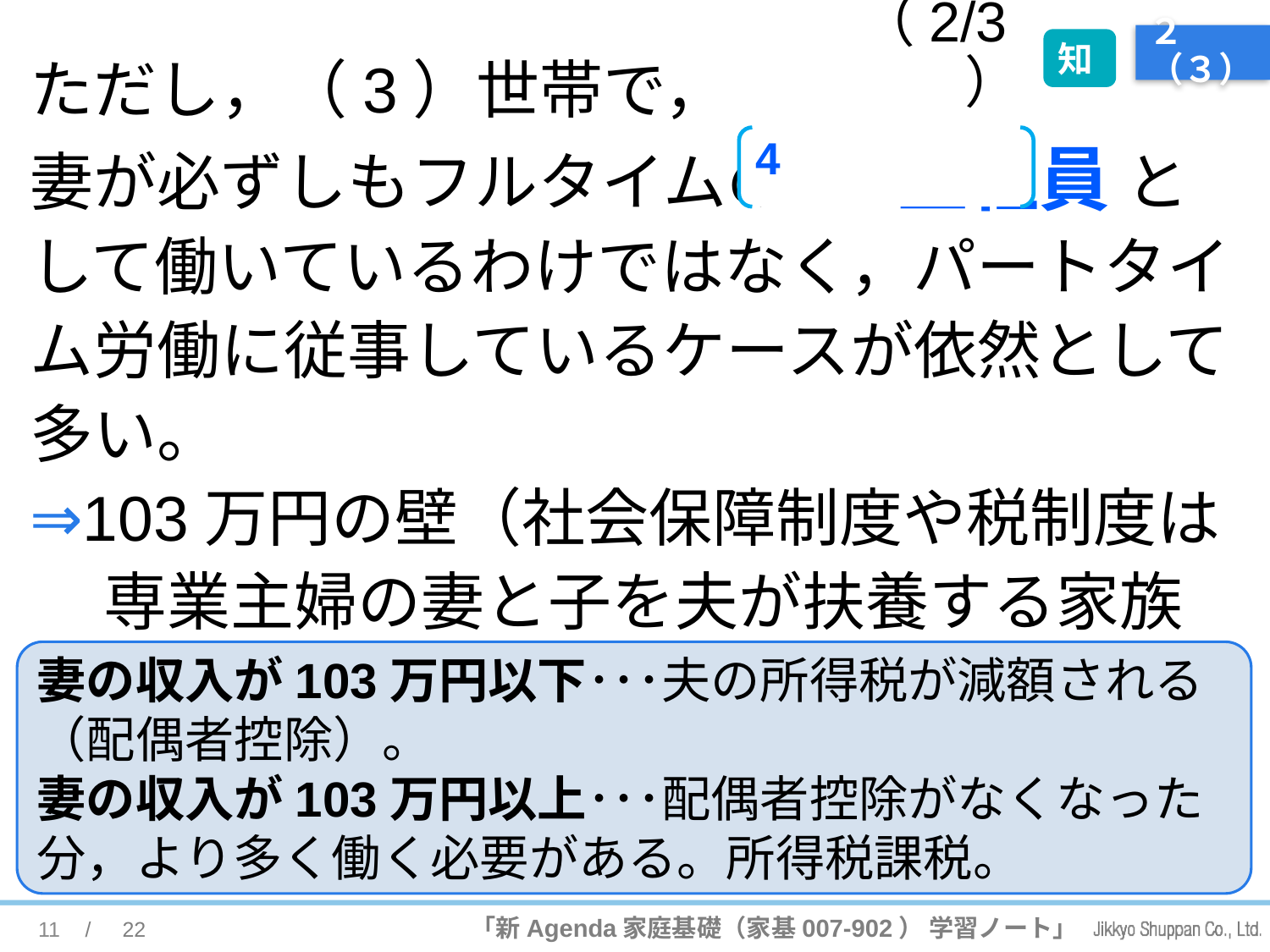

（2/3）
# ２（３）
知
ただし，（3）世帯で，
妻が必ずしもフルタイムの (4) 正社員 として働いているわけではなく，パートタイム労働に従事しているケースが依然として多い。
⇒103万円の壁（社会保障制度や税制度は専業主婦の妻と子を夫が扶養する家族を前提としている）。
4
妻の収入が103万円以下･･･夫の所得税が減額される
（配偶者控除）。
妻の収入が103万円以上･･･配偶者控除がなくなった分，より多く働く必要がある。所得税課税。
11